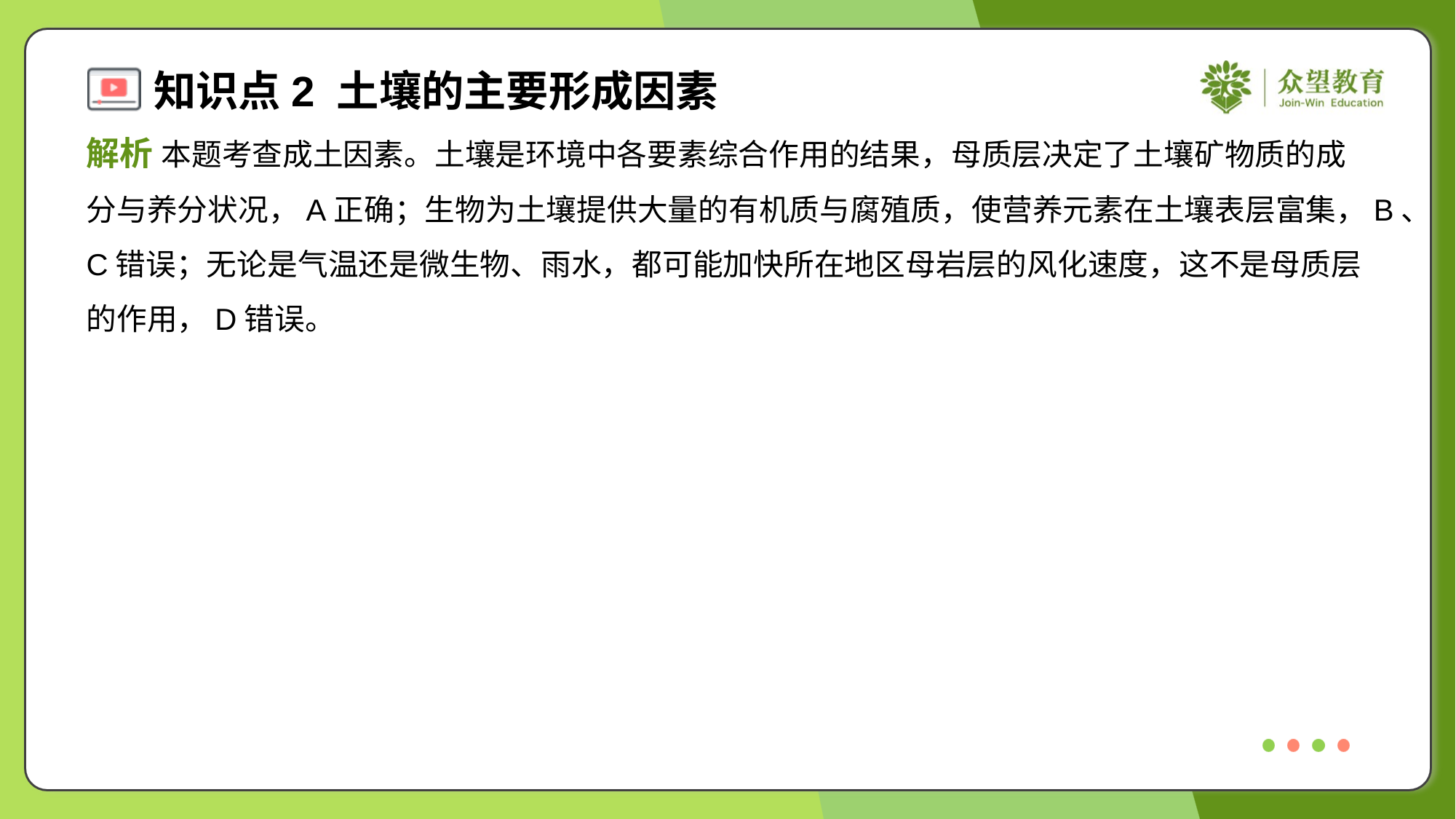

解析 本题考查成土因素。土壤是环境中各要素综合作用的结果，母质层决定了土壤矿物质的成
分与养分状况，A正确；生物为土壤提供大量的有机质与腐殖质，使营养元素在土壤表层富集，B、
C错误；无论是气温还是微生物、雨水，都可能加快所在地区母岩层的风化速度，这不是母质层
的作用，D错误。